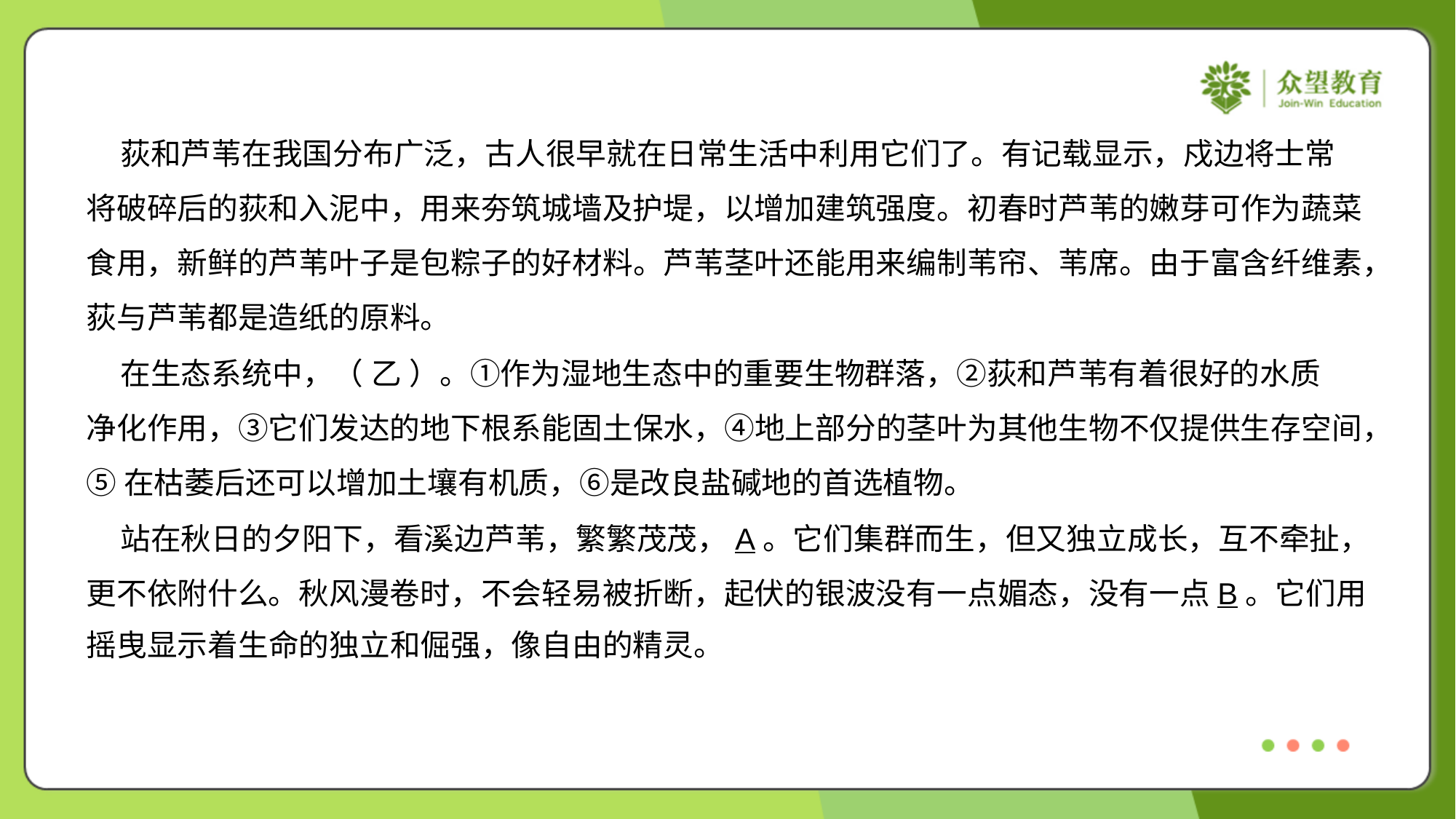

荻和芦苇在我国分布广泛，古人很早就在日常生活中利用它们了。有记载显示，戍边将士常
将破碎后的荻和入泥中，用来夯筑城墙及护堤，以增加建筑强度。初春时芦苇的嫩芽可作为蔬菜
食用，新鲜的芦苇叶子是包粽子的好材料。芦苇茎叶还能用来编制苇帘、苇席。由于富含纤维素，
荻与芦苇都是造纸的原料。
    在生态系统中，（ 乙 ）。①作为湿地生态中的重要生物群落，②荻和芦苇有着很好的水质
净化作用，③它们发达的地下根系能固土保水，④地上部分的茎叶为其他生物不仅提供生存空间，
⑤在枯萎后还可以增加土壤有机质，⑥是改良盐碱地的首选植物。
    站在秋日的夕阳下，看溪边芦苇，繁繁茂茂，A。它们集群而生，但又独立成长，互不牵扯，
更不依附什么。秋风漫卷时，不会轻易被折断，起伏的银波没有一点媚态，没有一点B。它们用
摇曳显示着生命的独立和倔强，像自由的精灵。